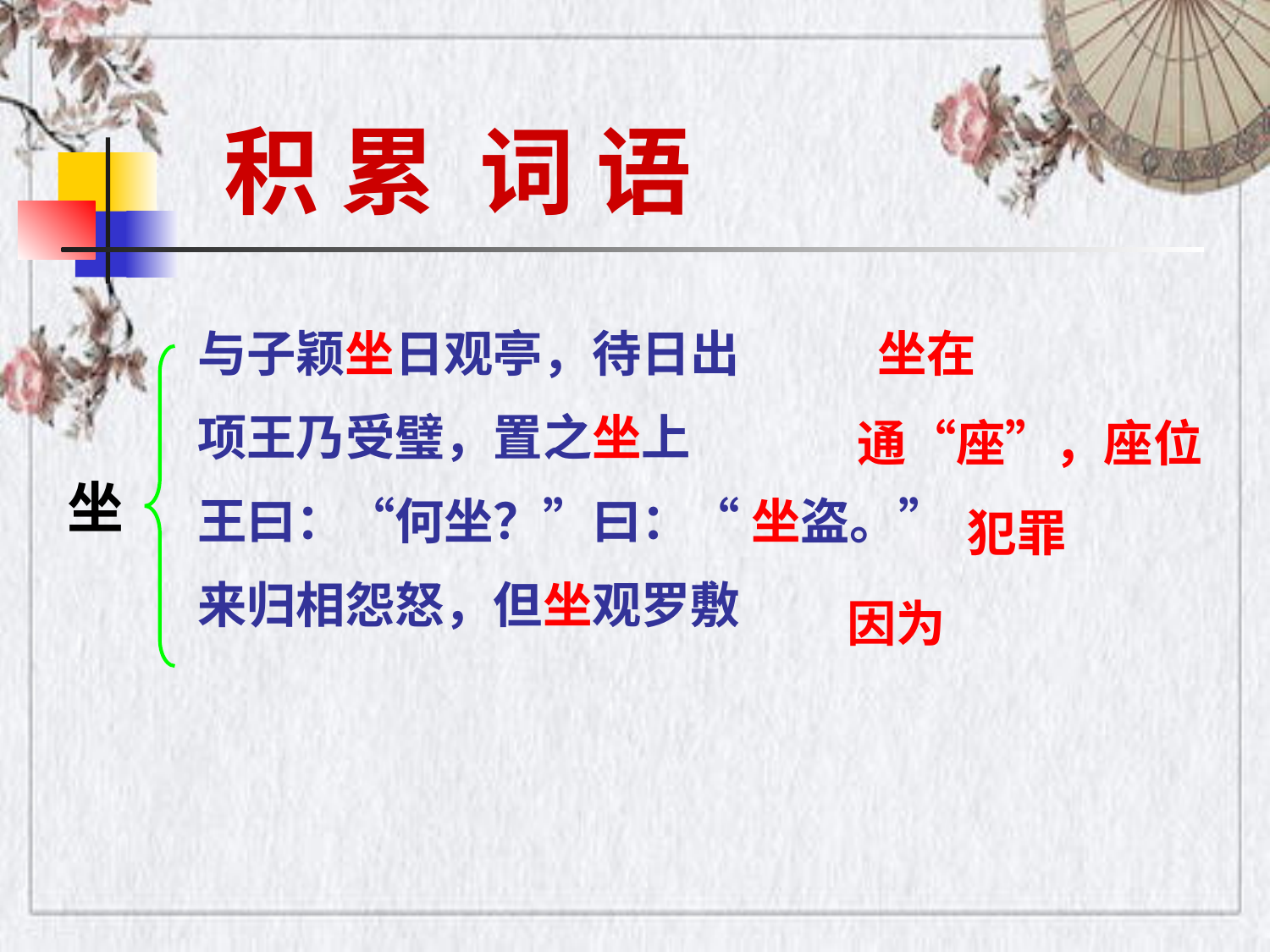

积 累  词 语
与子颖坐日观亭，待日出
项王乃受璧，置之坐上
王曰：“何坐？”曰：“ 坐盗。”
来归相怨怒，但坐观罗敷
坐在

通“座”，座位
坐
犯罪
因为